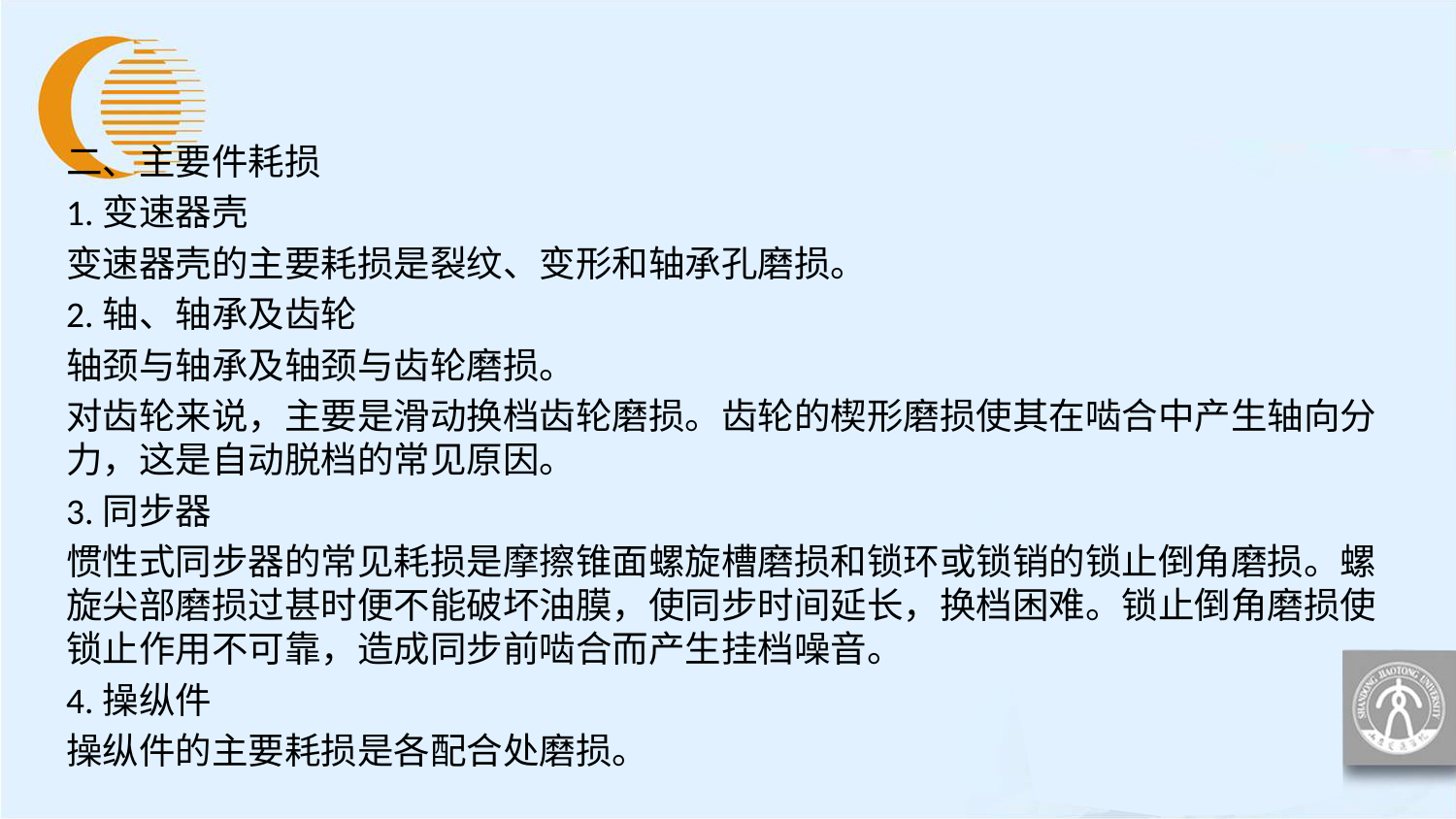

二、主要件耗损
1.变速器壳
变速器壳的主要耗损是裂纹、变形和轴承孔磨损。
2.轴、轴承及齿轮
轴颈与轴承及轴颈与齿轮磨损。
对齿轮来说，主要是滑动换档齿轮磨损。齿轮的楔形磨损使其在啮合中产生轴向分力，这是自动脱档的常见原因。
3.同步器
惯性式同步器的常见耗损是摩擦锥面螺旋槽磨损和锁环或锁销的锁止倒角磨损。螺旋尖部磨损过甚时便不能破坏油膜，使同步时间延长，换档困难。锁止倒角磨损使锁止作用不可靠，造成同步前啮合而产生挂档噪音。
4.操纵件
操纵件的主要耗损是各配合处磨损。